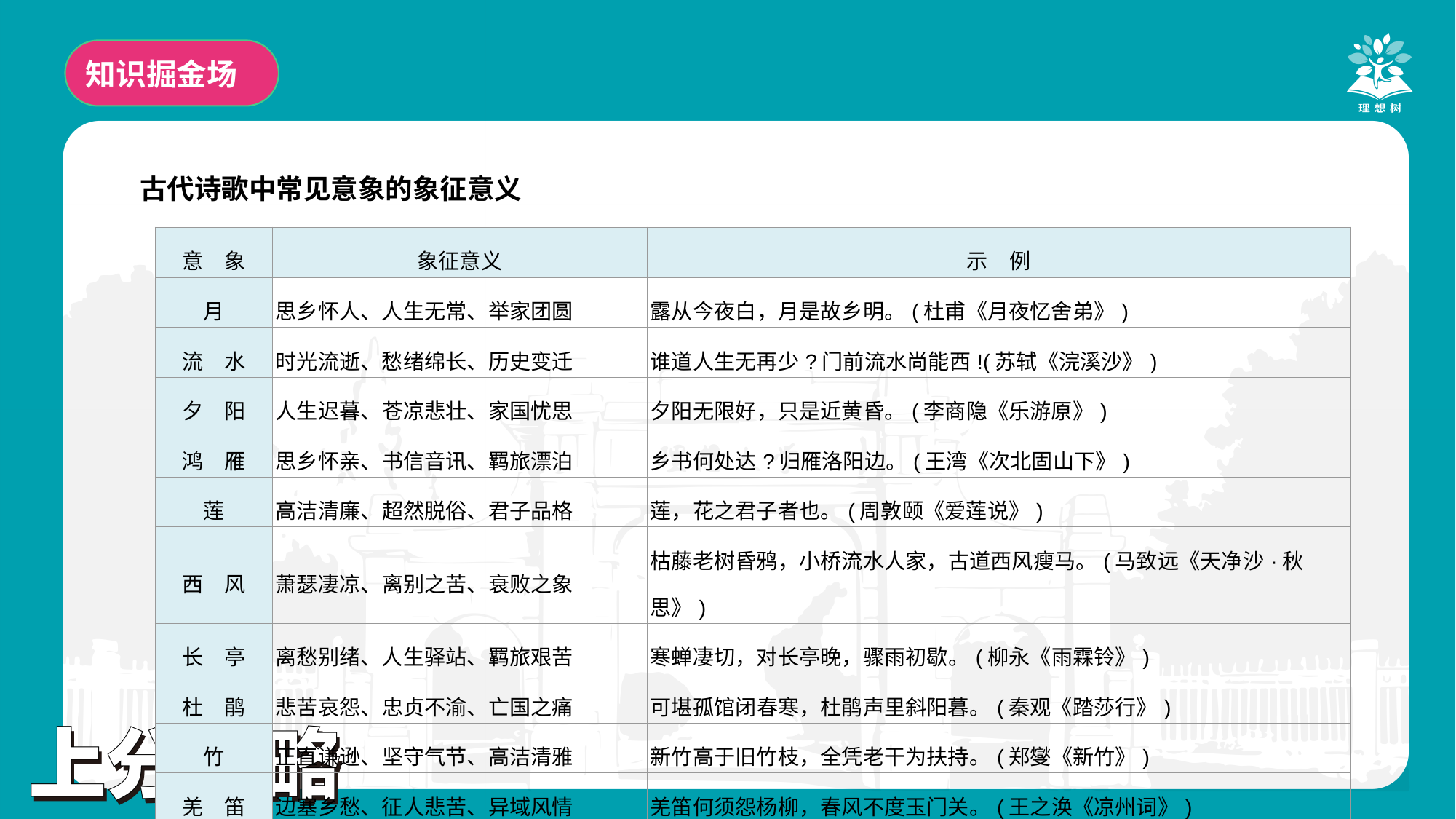

知识掘金场
古代诗歌中常见意象的象征意义
| 意　象 | 象征意义 | 示　例 |
| --- | --- | --- |
| 月 | 思乡怀人、人生无常、举家团圆 | 露从今夜白，月是故乡明。(杜甫《月夜忆舍弟》) |
| 流　水 | 时光流逝、愁绪绵长、历史变迁 | 谁道人生无再少?门前流水尚能西!(苏轼《浣溪沙》) |
| 夕　阳 | 人生迟暮、苍凉悲壮、家国忧思 | 夕阳无限好，只是近黄昏。(李商隐《乐游原》) |
| 鸿　雁 | 思乡怀亲、书信音讯、羁旅漂泊 | 乡书何处达?归雁洛阳边。(王湾《次北固山下》) |
| 莲 | 高洁清廉、超然脱俗、君子品格 | 莲，花之君子者也。(周敦颐《爱莲说》) |
| 西　风 | 萧瑟凄凉、离别之苦、衰败之象 | 枯藤老树昏鸦，小桥流水人家，古道西风瘦马。(马致远《天净沙·秋思》) |
| 长　亭 | 离愁别绪、人生驿站、羁旅艰苦 | 寒蝉凄切，对长亭晚，骤雨初歇。(柳永《雨霖铃》) |
| 杜　鹃 | 悲苦哀怨、忠贞不渝、亡国之痛 | 可堪孤馆闭春寒，杜鹃声里斜阳暮。(秦观《踏莎行》) |
| 竹 | 正直谦逊、坚守气节、高洁清雅 | 新竹高于旧竹枝，全凭老干为扶持。(郑燮《新竹》) |
| 羌　笛 | 边塞乡愁、征人悲苦、异域风情 | 羌笛何须怨杨柳，春风不度玉门关。(王之涣《凉州词》) |